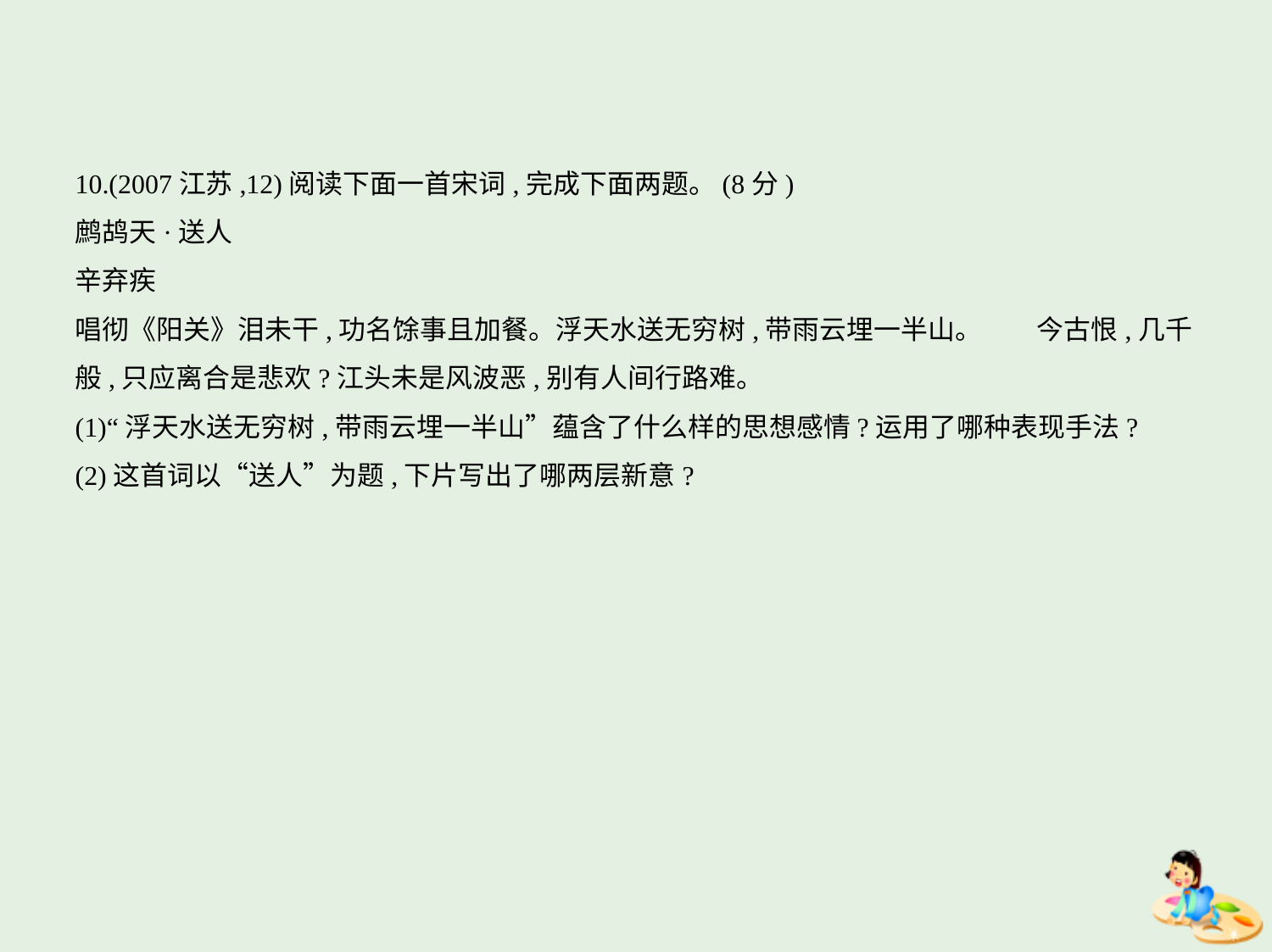

10.(2007江苏,12)阅读下面一首宋词,完成下面两题。(8分)
鹧鸪天·送人
辛弃疾
唱彻《阳关》泪未干,功名馀事且加餐。浮天水送无穷树,带雨云埋一半山。　　今古恨,几千
般,只应离合是悲欢?江头未是风波恶,别有人间行路难。
(1)“浮天水送无穷树,带雨云埋一半山”蕴含了什么样的思想感情?运用了哪种表现手法?
(2)这首词以“送人”为题,下片写出了哪两层新意?